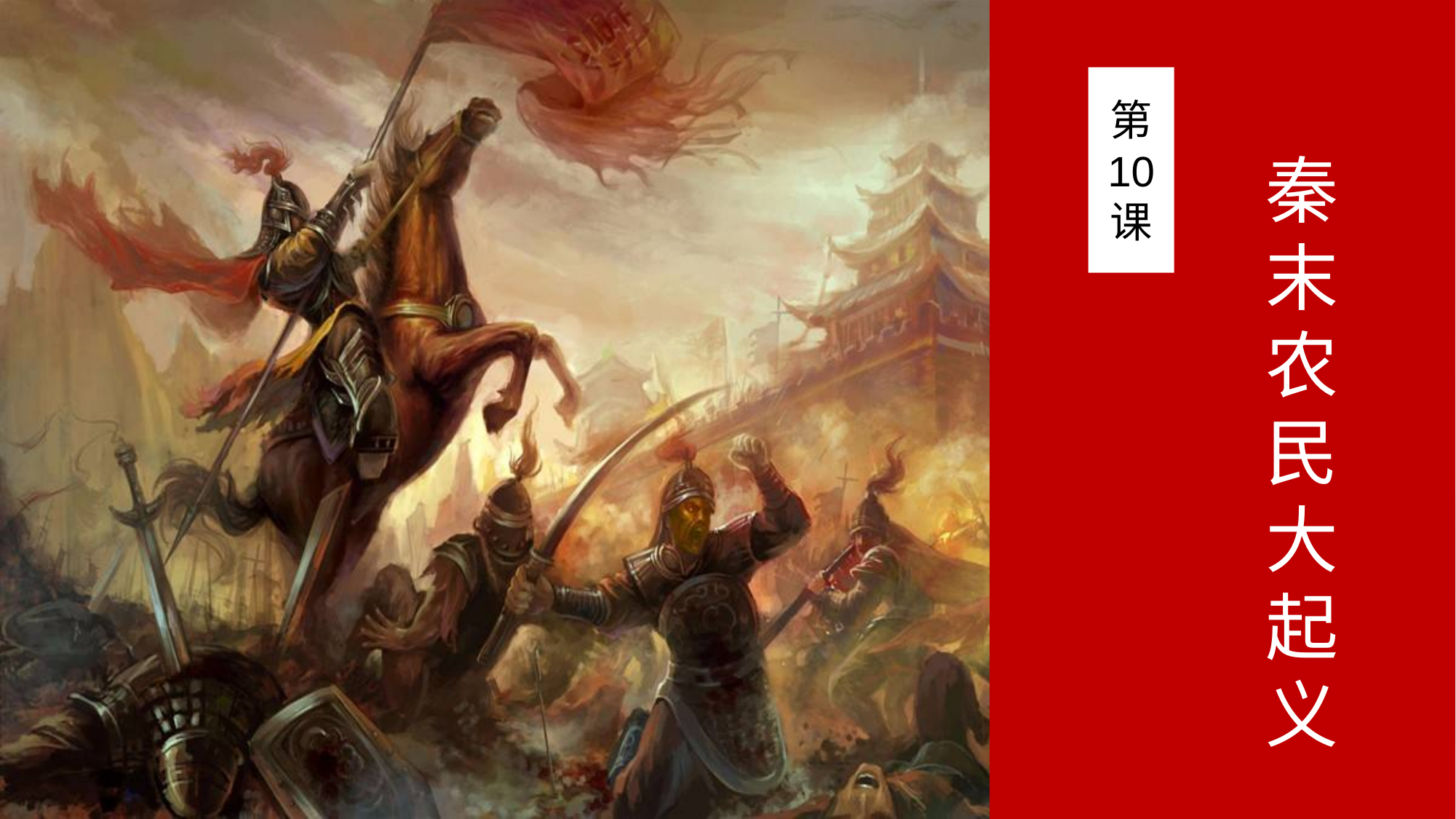

第
10
课
秦
末
农
民
大
起
义